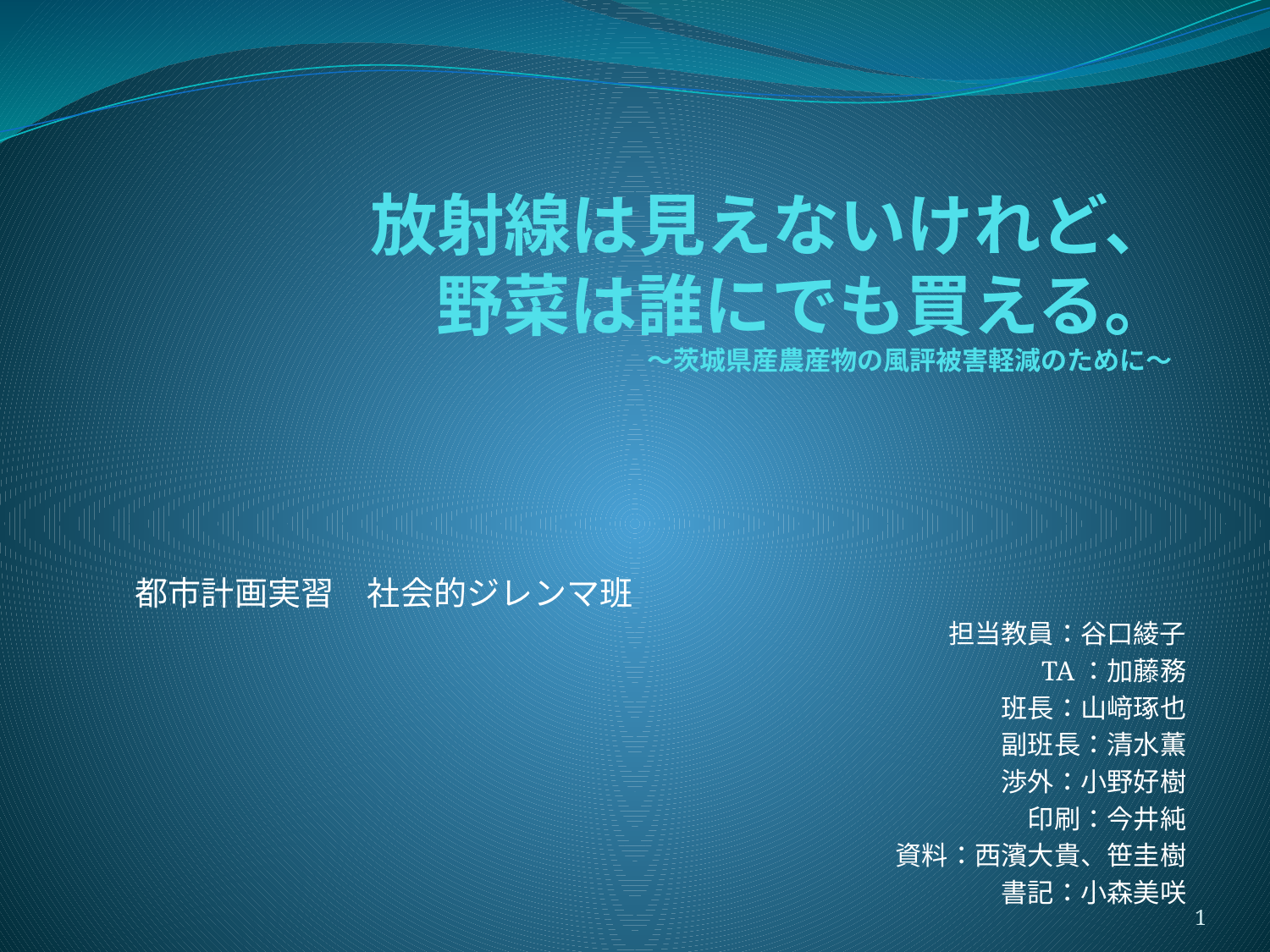

# 放射線は見えないけれど、 野菜は誰にでも買える。 ～茨城県産農産物の風評被害軽減のために～
都市計画実習　社会的ジレンマ班
担当教員：谷口綾子
TA：加藤務
班長：山﨑琢也
副班長：清水薫
渉外：小野好樹
印刷：今井純
資料：西濱大貴、笹圭樹
書記：小森美咲

1